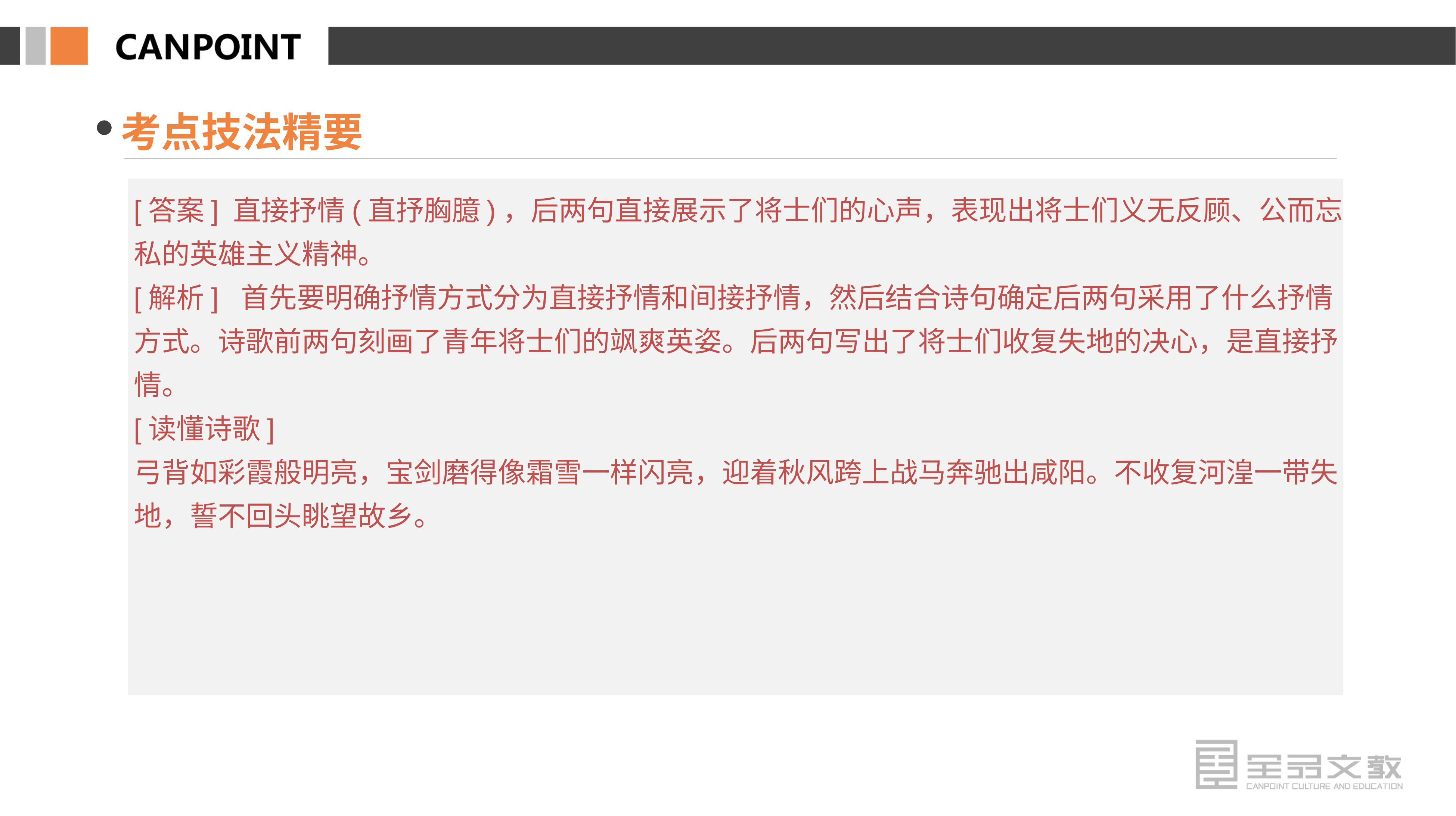

考点技法精要

[答案] 直接抒情(直抒胸臆)，后两句直接展示了将士们的心声，表现出将士们义无反顾、公而忘私的英雄主义精神。
[解析]  首先要明确抒情方式分为直接抒情和间接抒情，然后结合诗句确定后两句采用了什么抒情方式。诗歌前两句刻画了青年将士们的飒爽英姿。后两句写出了将士们收复失地的决心，是直接抒情。
[读懂诗歌]
弓背如彩霞般明亮，宝剑磨得像霜雪一样闪亮，迎着秋风跨上战马奔驰出咸阳。不收复河湟一带失地，誓不回头眺望故乡。